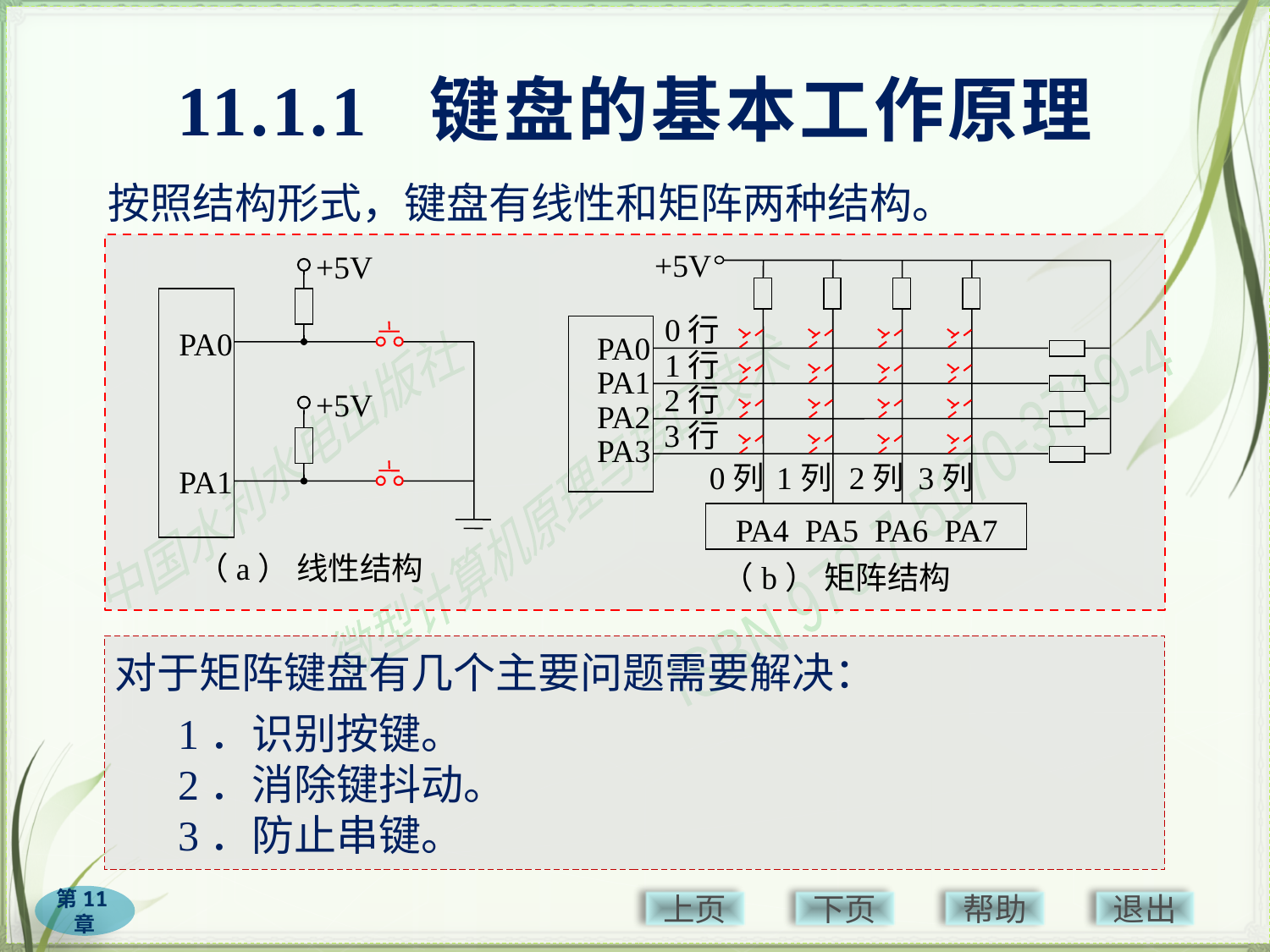

# 11.1.1  键盘的基本工作原理
按照结构形式，键盘有线性和矩阵两种结构。

+5V
+5V

PA0

+5V

PA1

（a） 线性结构

0行

PA0
PA1
PA2
PA3

1行

2行

3行

0列
1列
2列
3列

PA4  PA5  PA6  PA7

（b） 矩阵结构
对于矩阵键盘有几个主要问题需要解决：
1．识别按键。
2．消除键抖动。
3．防止串键。